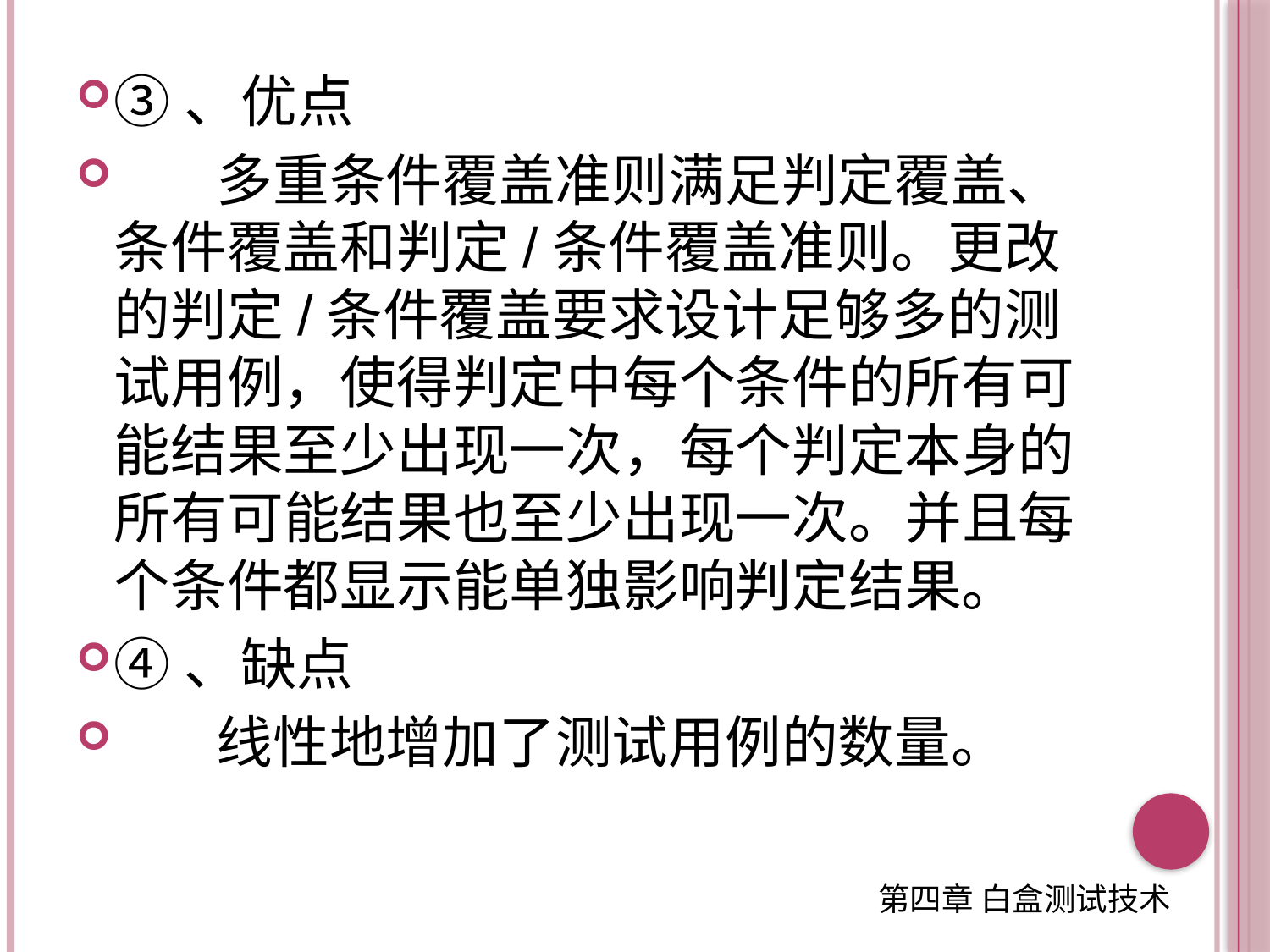

③、优点
       多重条件覆盖准则满足判定覆盖、条件覆盖和判定/条件覆盖准则。更改的判定/条件覆盖要求设计足够多的测试用例，使得判定中每个条件的所有可能结果至少出现一次，每个判定本身的所有可能结果也至少出现一次。并且每个条件都显示能单独影响判定结果。
④、缺点
       线性地增加了测试用例的数量。